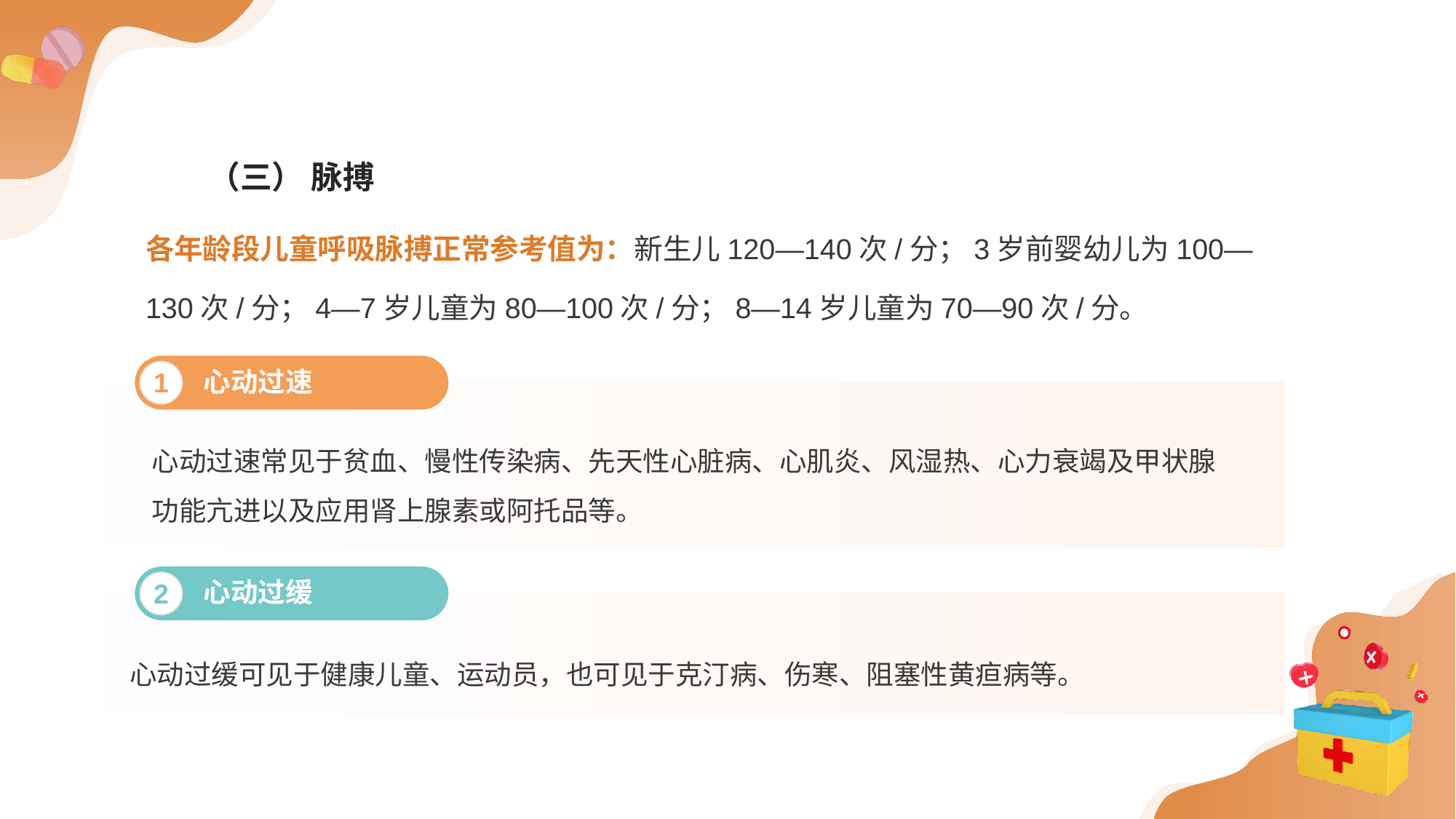

（三） 脉搏
各年龄段儿童呼吸脉搏正常参考值为：新生儿120—140次/分；3岁前婴幼儿为100—130次/分；4—7岁儿童为80—100次/分；8—14岁儿童为70—90次/分。

心动过速

1

心动过速常见于贫血、慢性传染病、先天性心脏病、心肌炎、风湿热、心力衰竭及甲状腺功能亢进以及应用肾上腺素或阿托品等。

心动过缓

2

心动过缓可见于健康儿童、运动员，也可见于克汀病、伤寒、阻塞性黄疸病等。